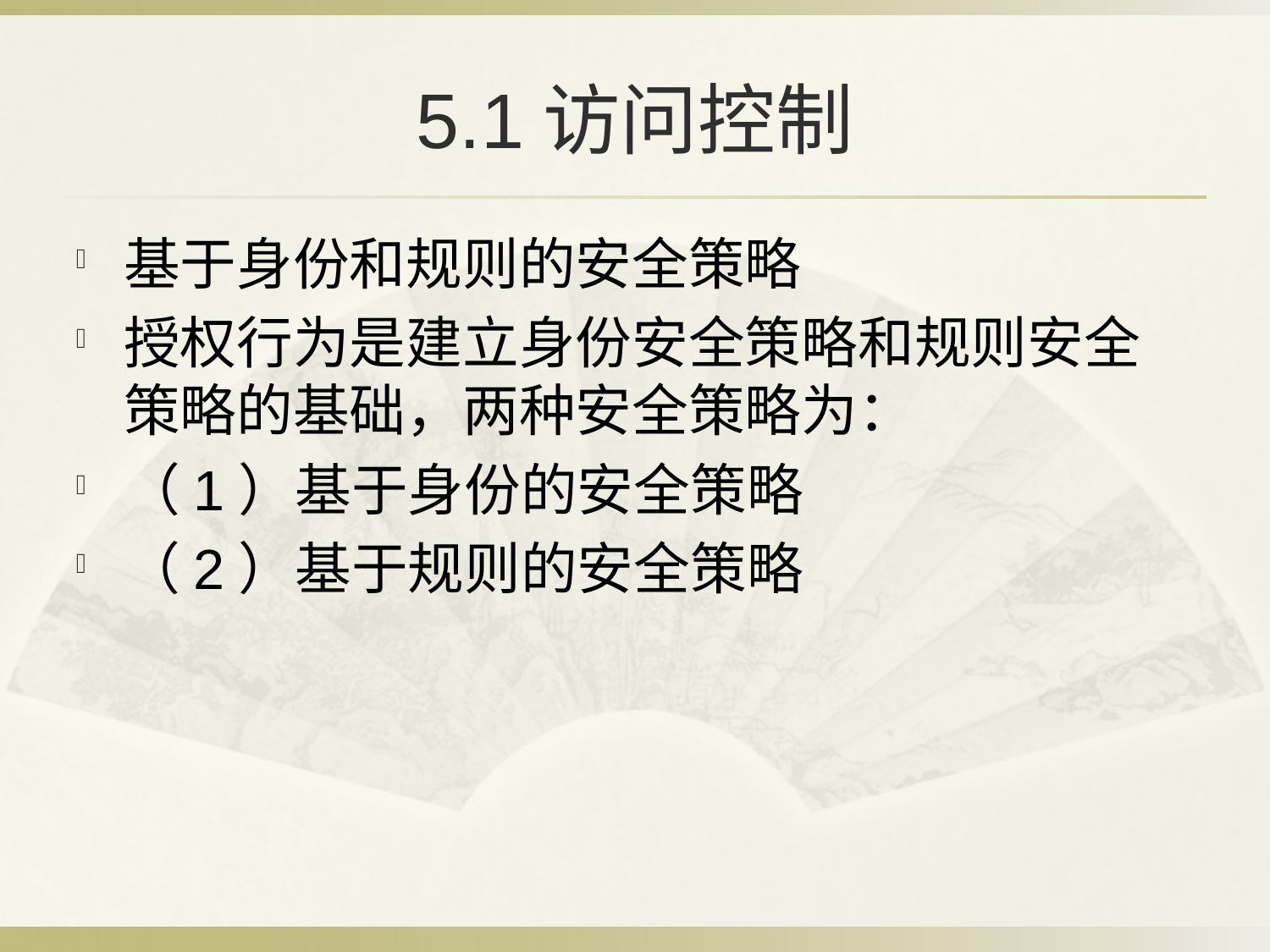

# 5.1访问控制
基于身份和规则的安全策略
授权行为是建立身份安全策略和规则安全策略的基础，两种安全策略为：
（1）基于身份的安全策略
（2）基于规则的安全策略